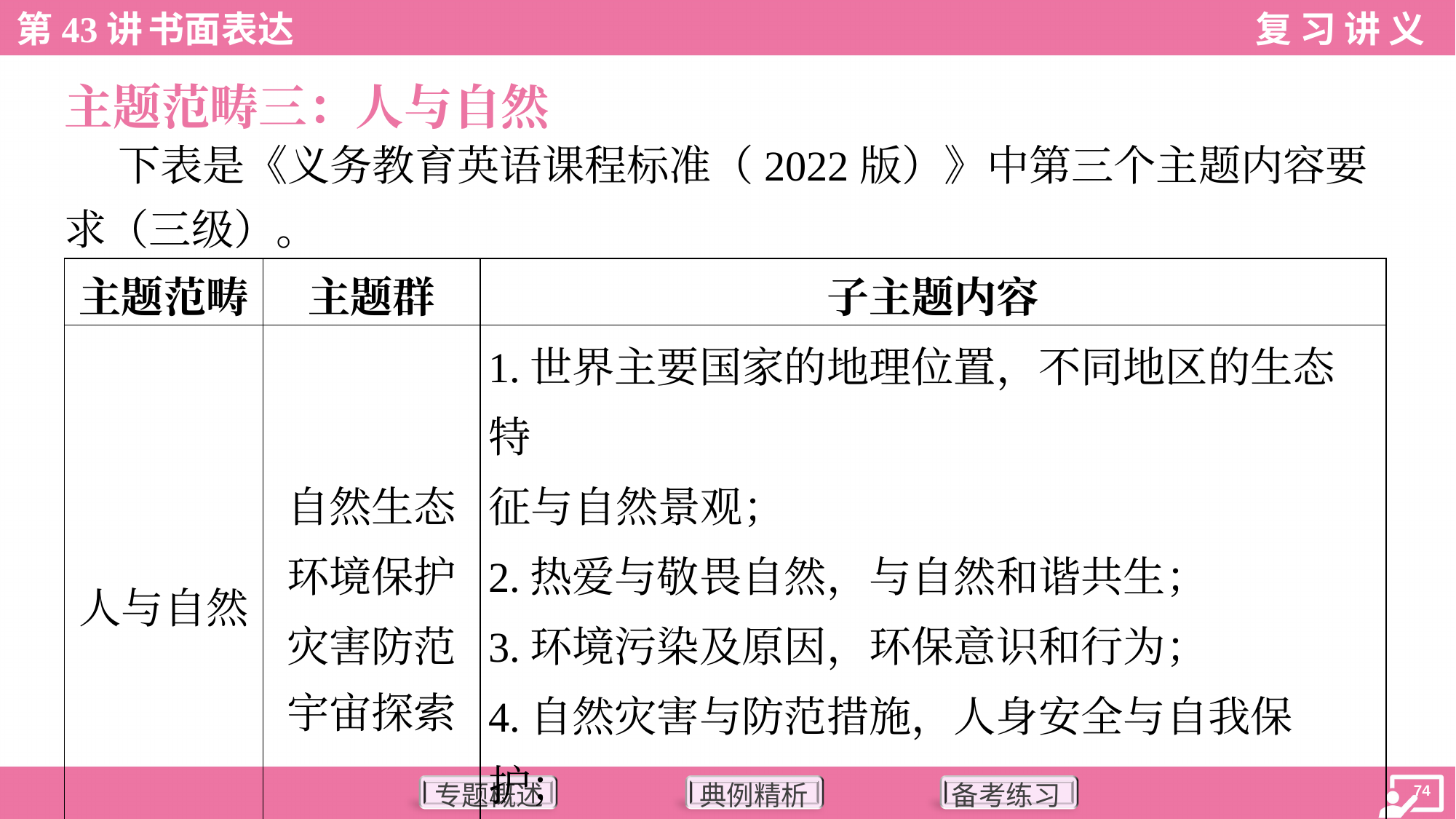

主题范畴三：人与自然
    下表是《义务教育英语课程标准（2022版）》中第三个主题内容要
求（三级）。
| 主题范畴 | 主题群 | 子主题内容 |
| --- | --- | --- |
| 人与自然 | 自然生态 环境保护 灾害防范 宇宙探索 | 1.世界主要国家的地理位置，不同地区的生态特 征与自然景观； 2.热爱与敬畏自然，与自然和谐共生； 3.环境污染及原因，环保意识和行为； 4.自然灾害与防范措施，人身安全与自我保护； 5.地球与宇宙探秘，航天事业发展。 |